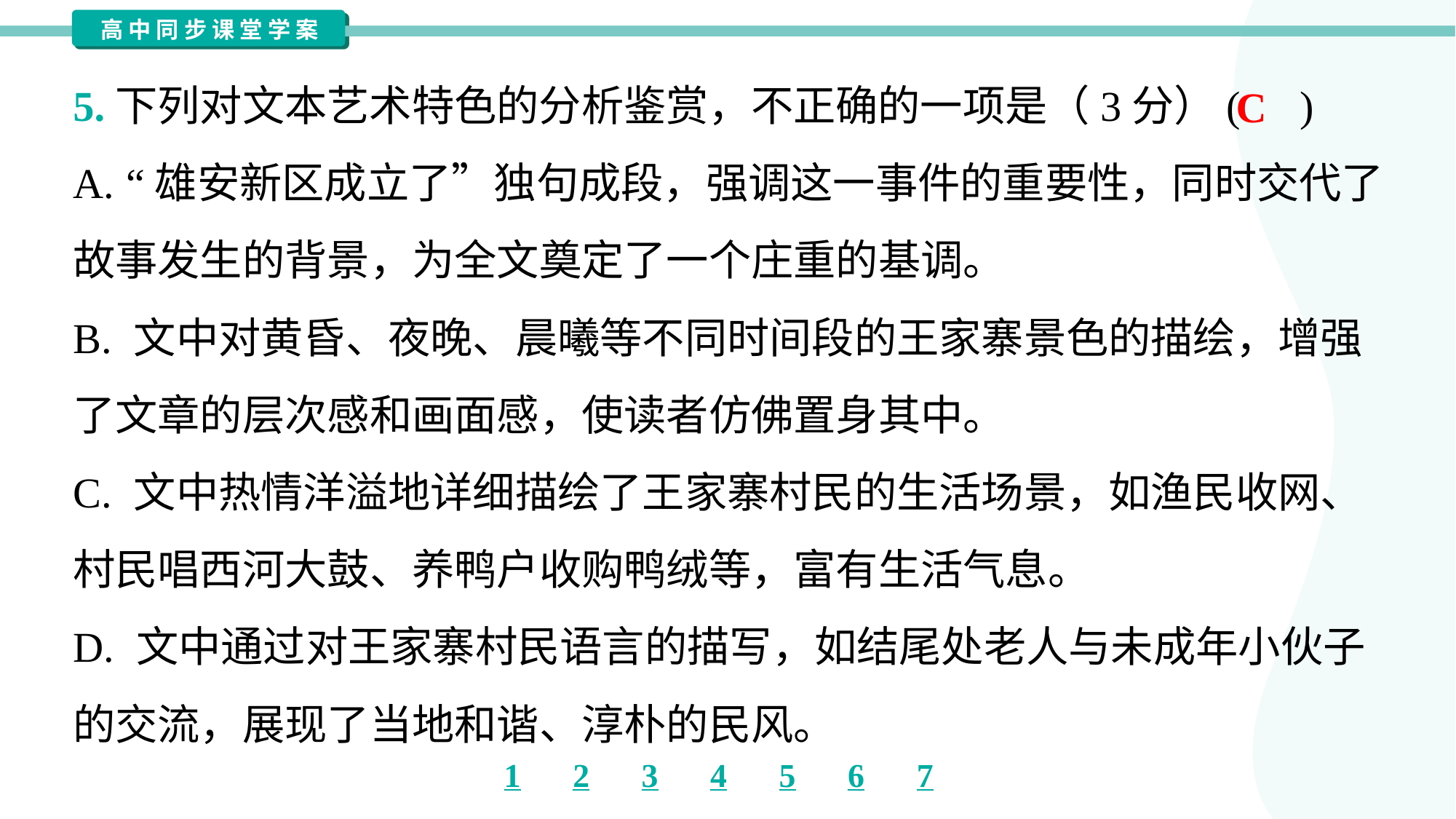

5.下列对文本艺术特色的分析鉴赏，不正确的一项是（3分）(     )
C
A. “雄安新区成立了”独句成段，强调这一事件的重要性，同时交代了
故事发生的背景，为全文奠定了一个庄重的基调。
B. 文中对黄昏、夜晚、晨曦等不同时间段的王家寨景色的描绘，增强
了文章的层次感和画面感，使读者仿佛置身其中。
C. 文中热情洋溢地详细描绘了王家寨村民的生活场景，如渔民收网、
村民唱西河大鼓、养鸭户收购鸭绒等，富有生活气息。
D. 文中通过对王家寨村民语言的描写，如结尾处老人与未成年小伙子
的交流，展现了当地和谐、淳朴的民风。